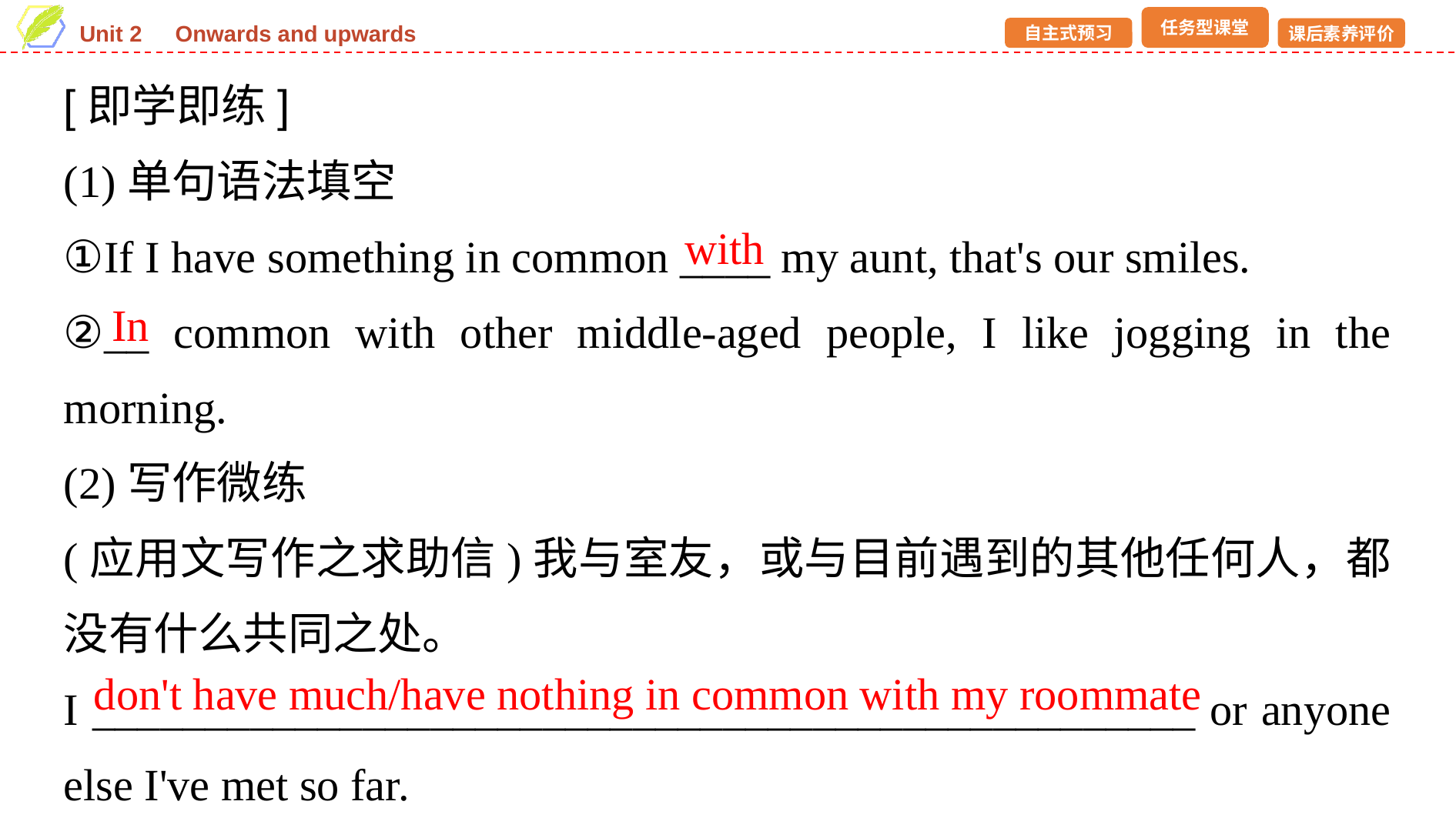

[即学即练]
(1)单句语法填空
①If I have something in common ____ my aunt, that's our smiles.
②__ common with other middle-aged people, I like jogging in the morning.
(2)写作微练
(应用文写作之求助信)我与室友，或与目前遇到的其他任何人，都没有什么共同之处。
I _________________________________________________ or anyone else I've met so far.
with
In
don't have much/have nothing in common with my roommate